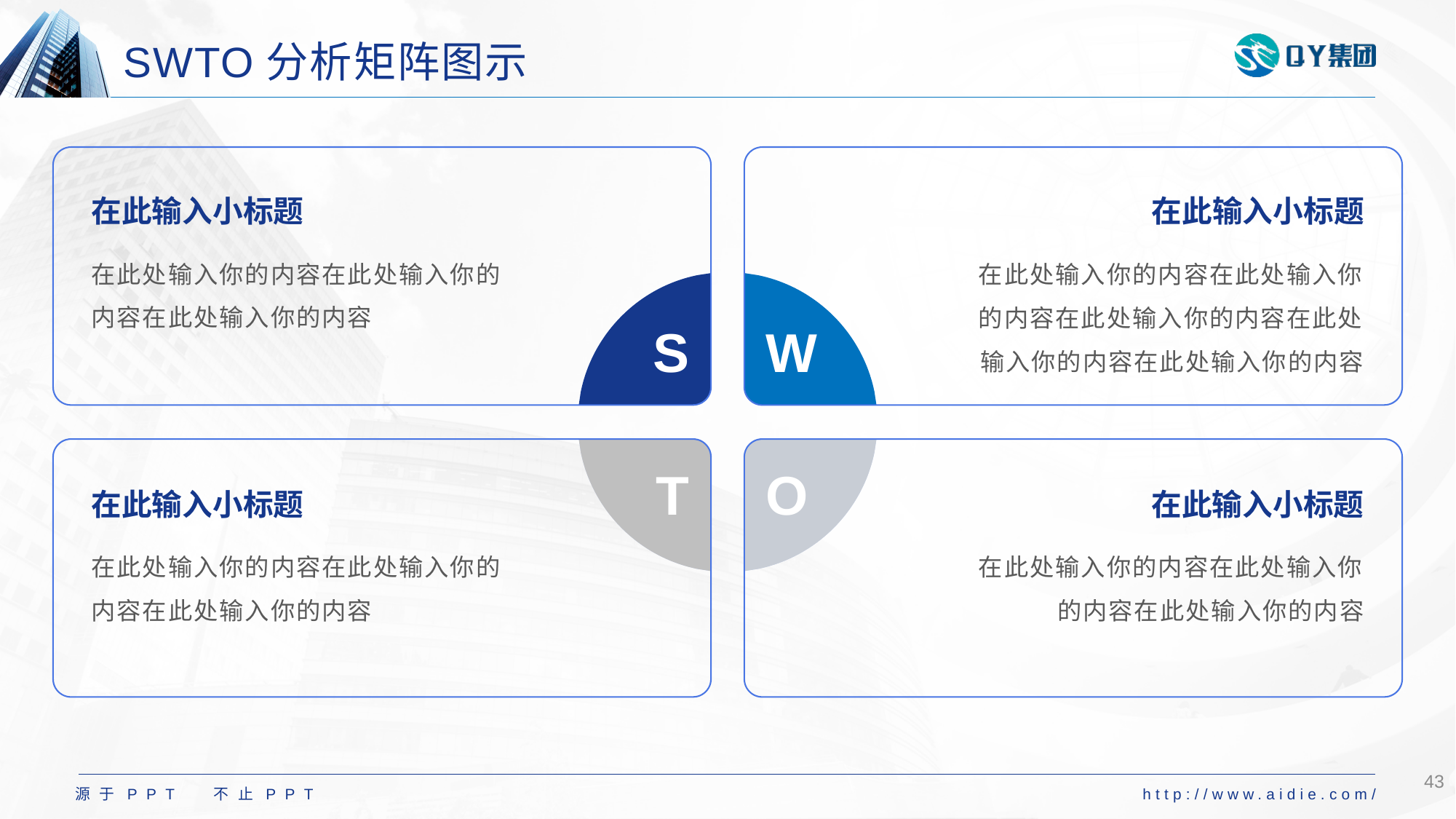

# SWTO分析矩阵图示

在此输入小标题
在此处输入你的内容在此处输入你的内容在此处输入你的内容
在此输入小标题
在此处输入你的内容在此处输入你的内容在此处输入你的内容在此处输入你的内容在此处输入你的内容

S

W

T

O
在此输入小标题
在此处输入你的内容在此处输入你的内容在此处输入你的内容
在此输入小标题
在此处输入你的内容在此处输入你的内容在此处输入你的内容
43